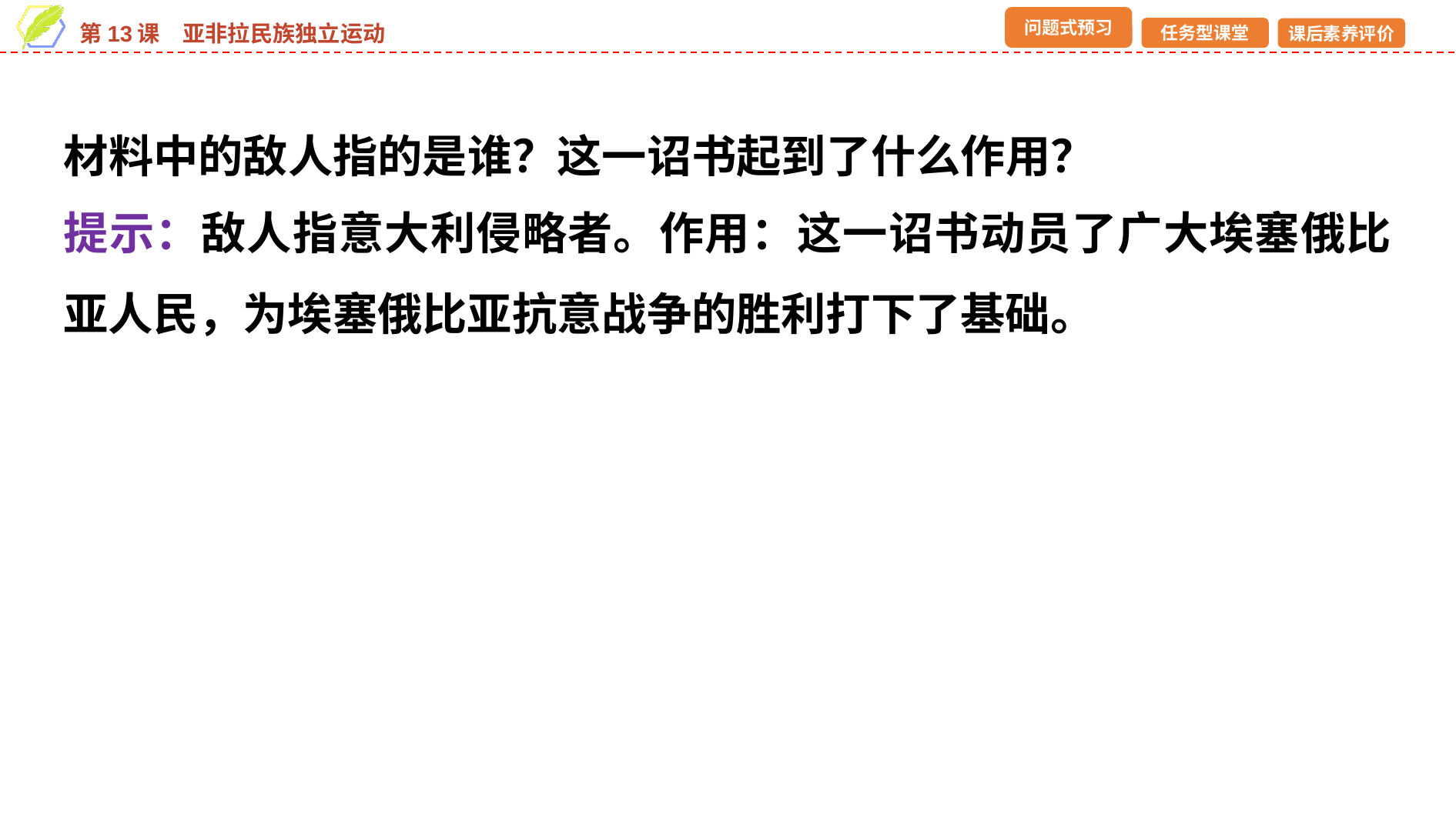

材料中的敌人指的是谁？这一诏书起到了什么作用？
提示：敌人指意大利侵略者。作用：这一诏书动员了广大埃塞俄比亚人民，为埃塞俄比亚抗意战争的胜利打下了基础。